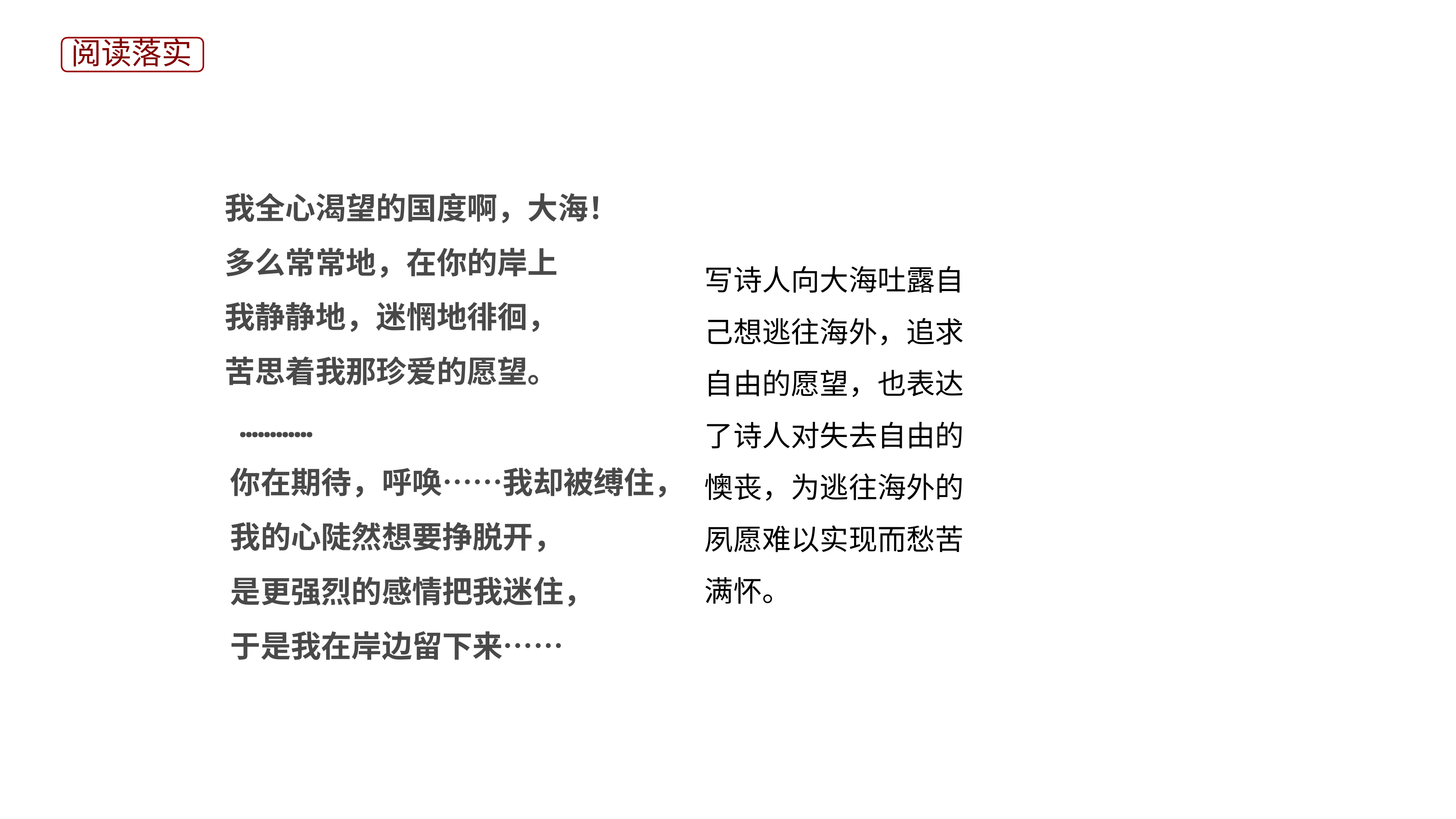

阅读落实

  我全心渴望的国度啊，大海！
  多么常常地，在你的岸上
  我静静地，迷惘地徘徊，
  苦思着我那珍爱的愿望。
  …………
写诗人向大海吐露自己想逃往海外，追求自由的愿望，也表达了诗人对失去自由的懊丧，为逃往海外的夙愿难以实现而愁苦满怀。
你在期待，呼唤……我却被缚住，
我的心陡然想要挣脱开，
是更强烈的感情把我迷住，
于是我在岸边留下来……